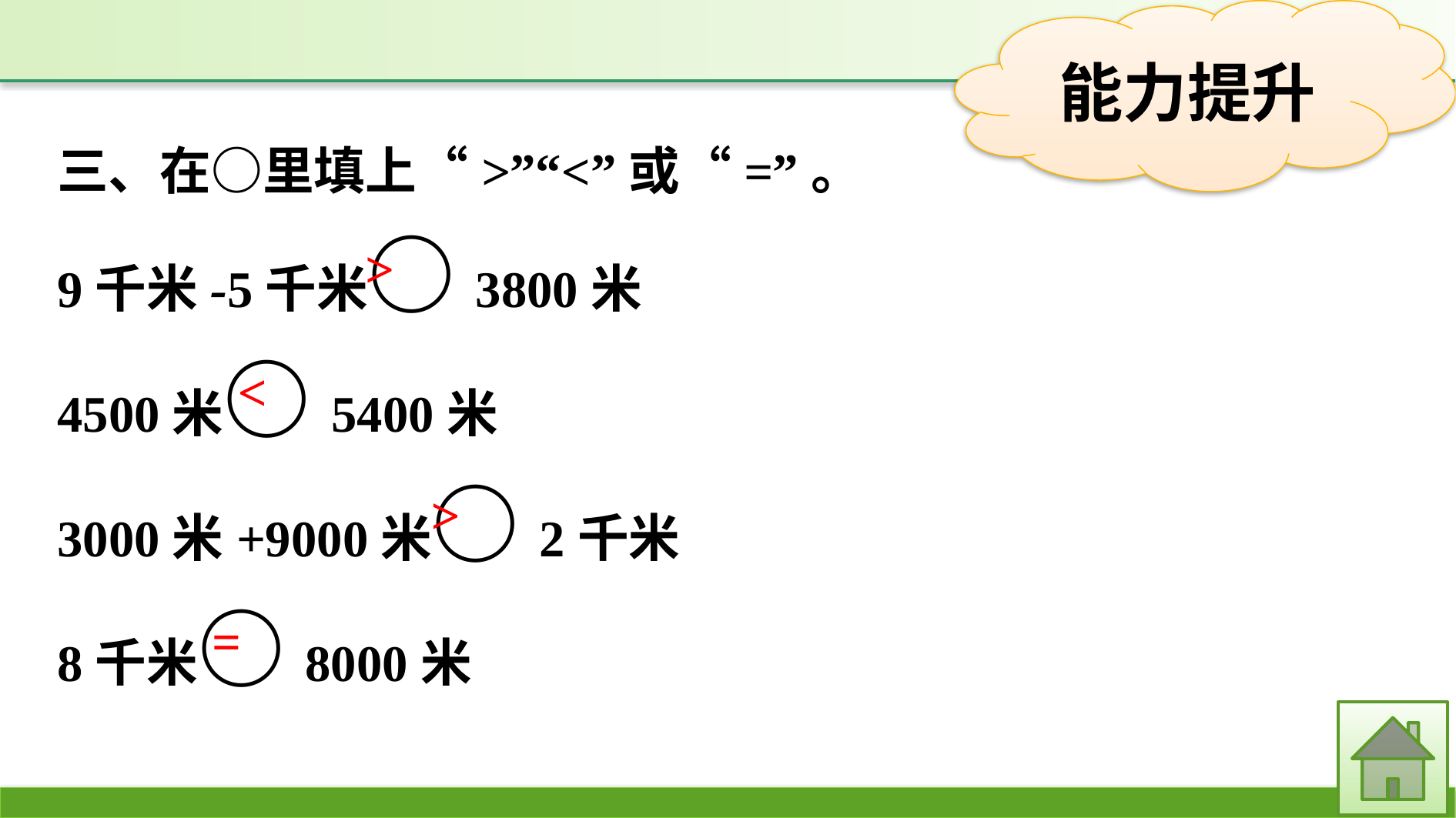

三、在○里填上“>”“<”或“=”。
9千米-5千米○3800米
4500米○5400米
3000米+9000米○2千米
8千米○8000米
>
<
>
=